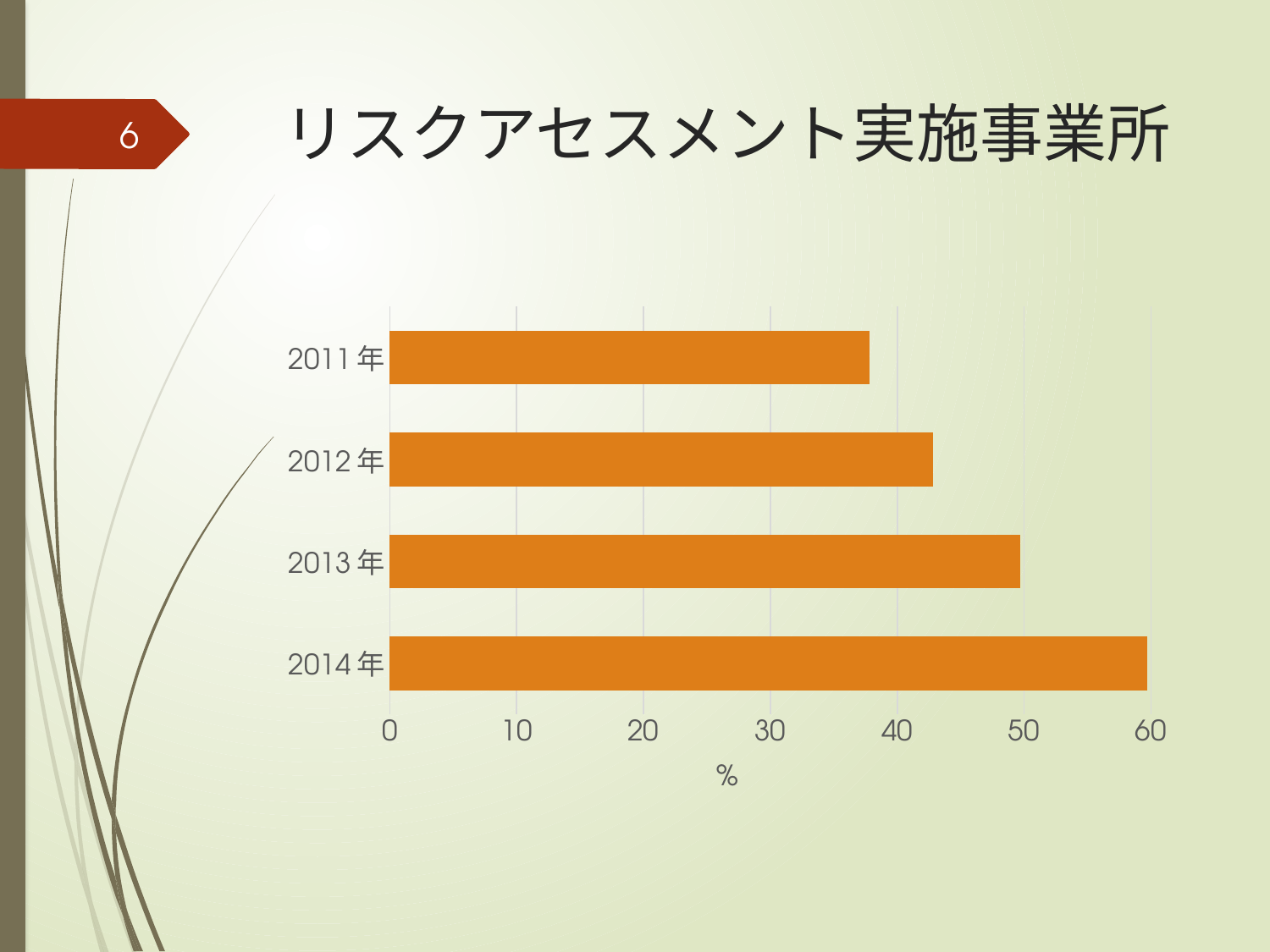

# リスクアセスメント実施事業所
6

### Chart

| Category | 系列 1 |
|---|---|
| 2014年 | 59.7 |
| 2013年 | 49.7 |
| 2012年 | 42.8 |
| 2011年 | 37.8 |